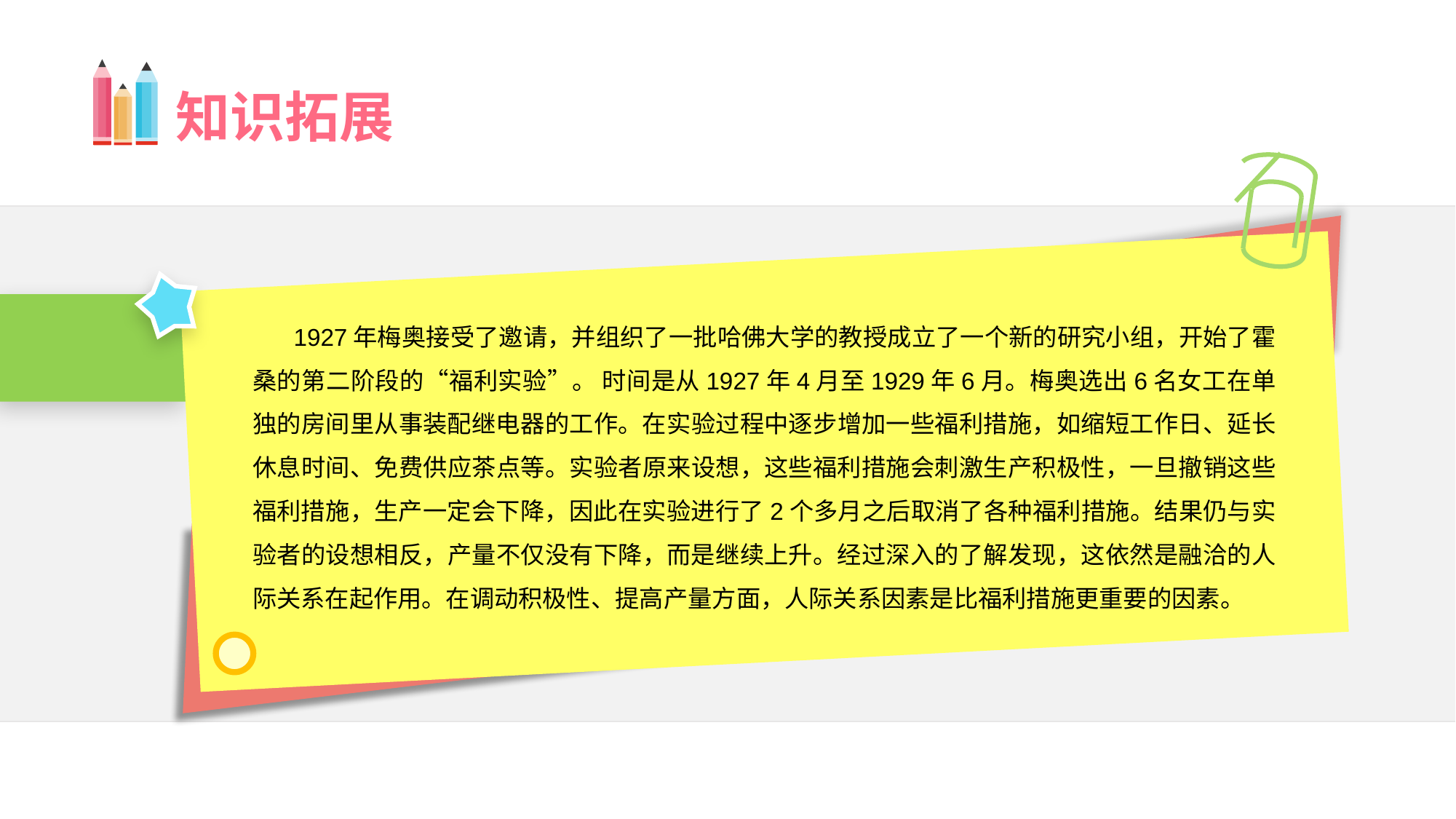

知识拓展

      1927年梅奥接受了邀请，并组织了一批哈佛大学的教授成立了一个新的研究小组，开始了霍桑的第二阶段的“福利实验”。 时间是从1927年4月至1929年6月。梅奥选出6名女工在单独的房间里从事装配继电器的工作。在实验过程中逐步增加一些福利措施，如缩短工作日、延长休息时间、免费供应茶点等。实验者原来设想，这些福利措施会刺激生产积极性，一旦撤销这些福利措施，生产一定会下降，因此在实验进行了2个多月之后取消了各种福利措施。结果仍与实验者的设想相反，产量不仅没有下降，而是继续上升。经过深入的了解发现，这依然是融洽的人际关系在起作用。在调动积极性、提高产量方面，人际关系因素是比福利措施更重要的因素。